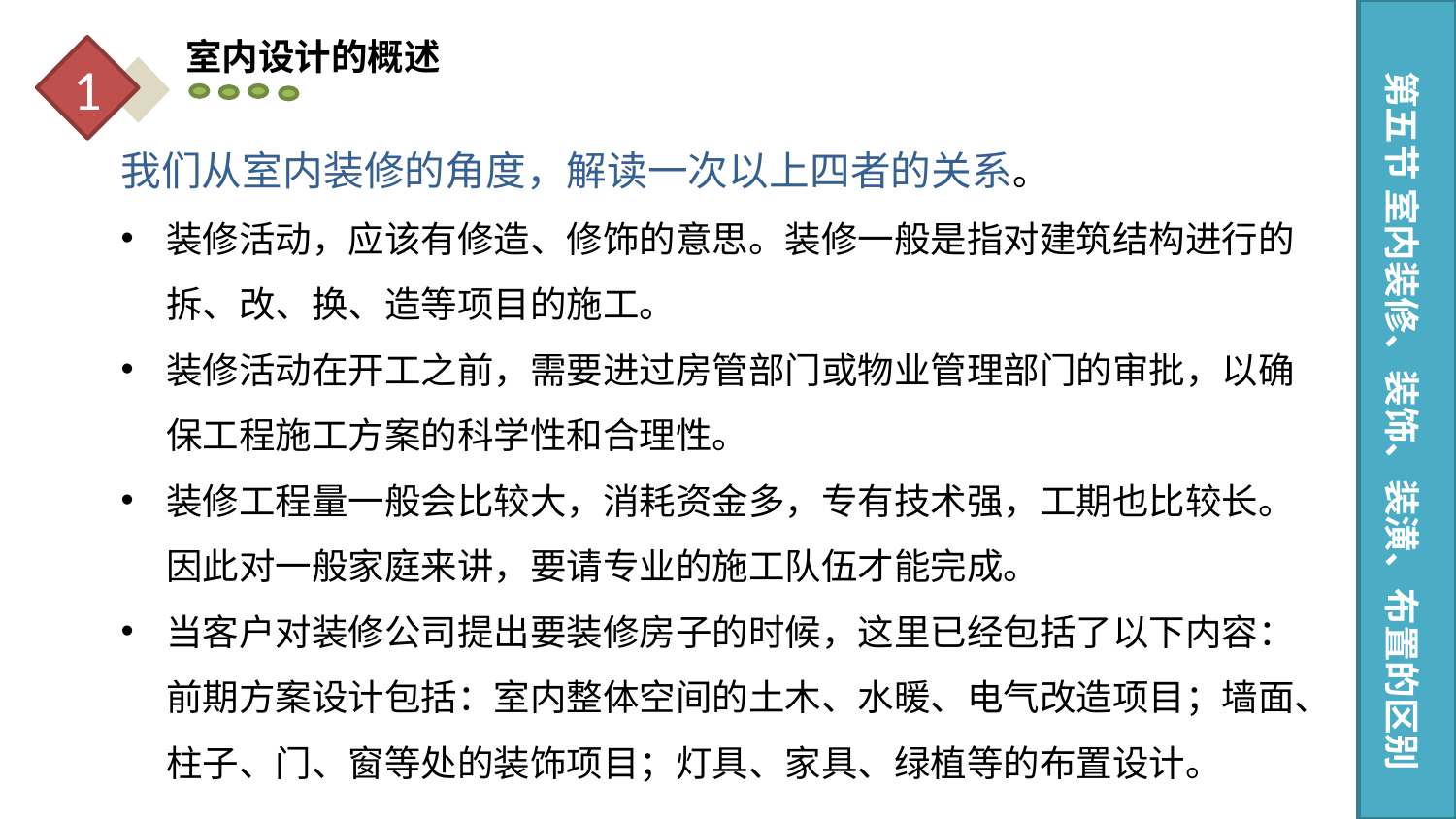

室内设计的概述
1

第五节 室内装修、装饰、装潢、布置的区别

我们从室内装修的角度，解读一次以上四者的关系。
装修活动，应该有修造、修饰的意思。装修一般是指对建筑结构进行的拆、改、换、造等项目的施工。
装修活动在开工之前，需要进过房管部门或物业管理部门的审批，以确保工程施工方案的科学性和合理性。
装修工程量一般会比较大，消耗资金多，专有技术强，工期也比较长。因此对一般家庭来讲，要请专业的施工队伍才能完成。
当客户对装修公司提出要装修房子的时候，这里已经包括了以下内容：前期方案设计包括：室内整体空间的土木、水暖、电气改造项目；墙面、柱子、门、窗等处的装饰项目；灯具、家具、绿植等的布置设计。